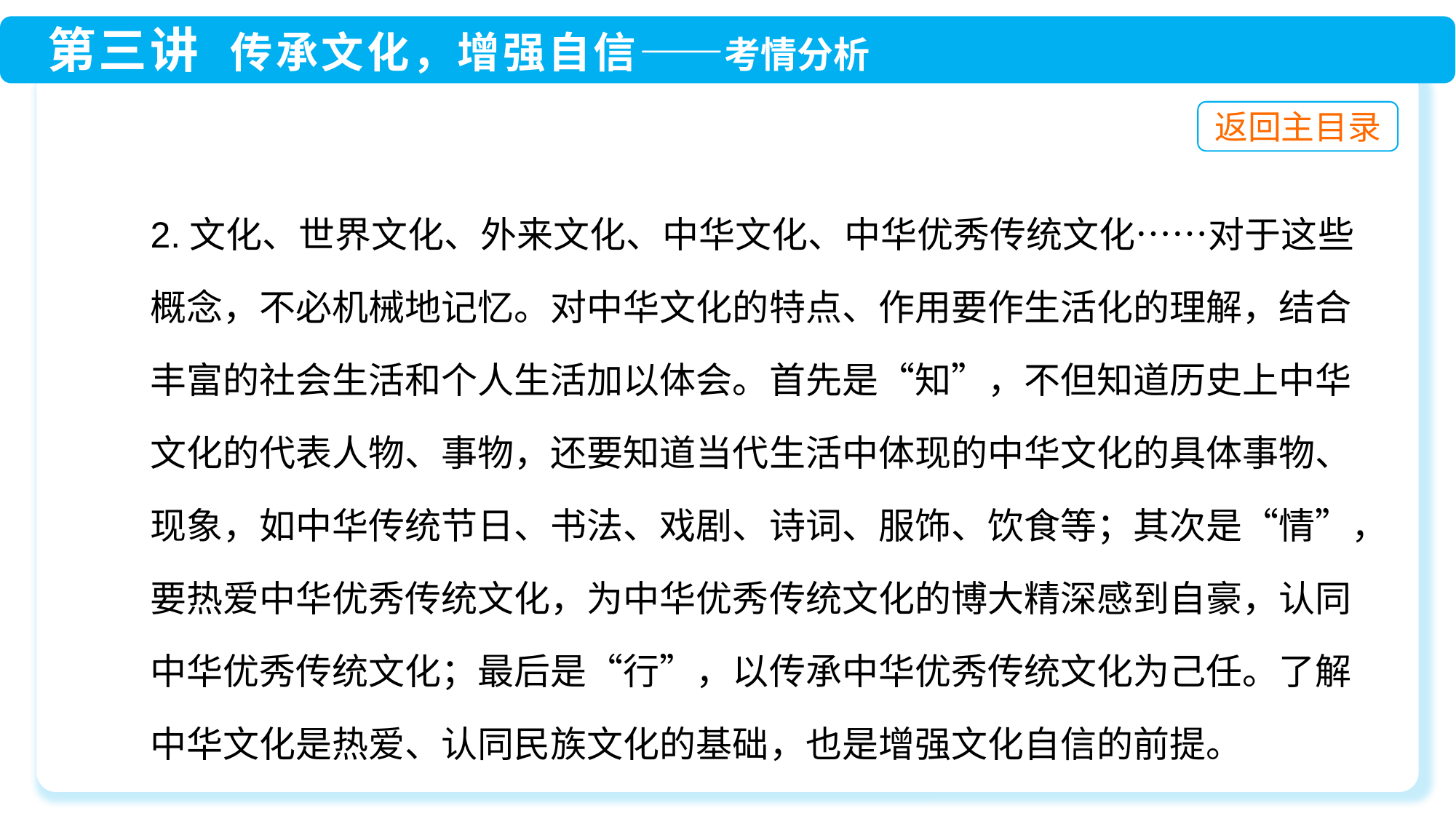

2.文化、世界文化、外来文化、中华文化、中华优秀传统文化……对于这些概念，不必机械地记忆。对中华文化的特点、作用要作生活化的理解，结合丰富的社会生活和个人生活加以体会。首先是“知”，不但知道历史上中华文化的代表人物、事物，还要知道当代生活中体现的中华文化的具体事物、现象，如中华传统节日、书法、戏剧、诗词、服饰、饮食等；其次是“情”，要热爱中华优秀传统文化，为中华优秀传统文化的博大精深感到自豪，认同中华优秀传统文化；最后是“行”，以传承中华优秀传统文化为己任。了解中华文化是热爱、认同民族文化的基础，也是增强文化自信的前提。